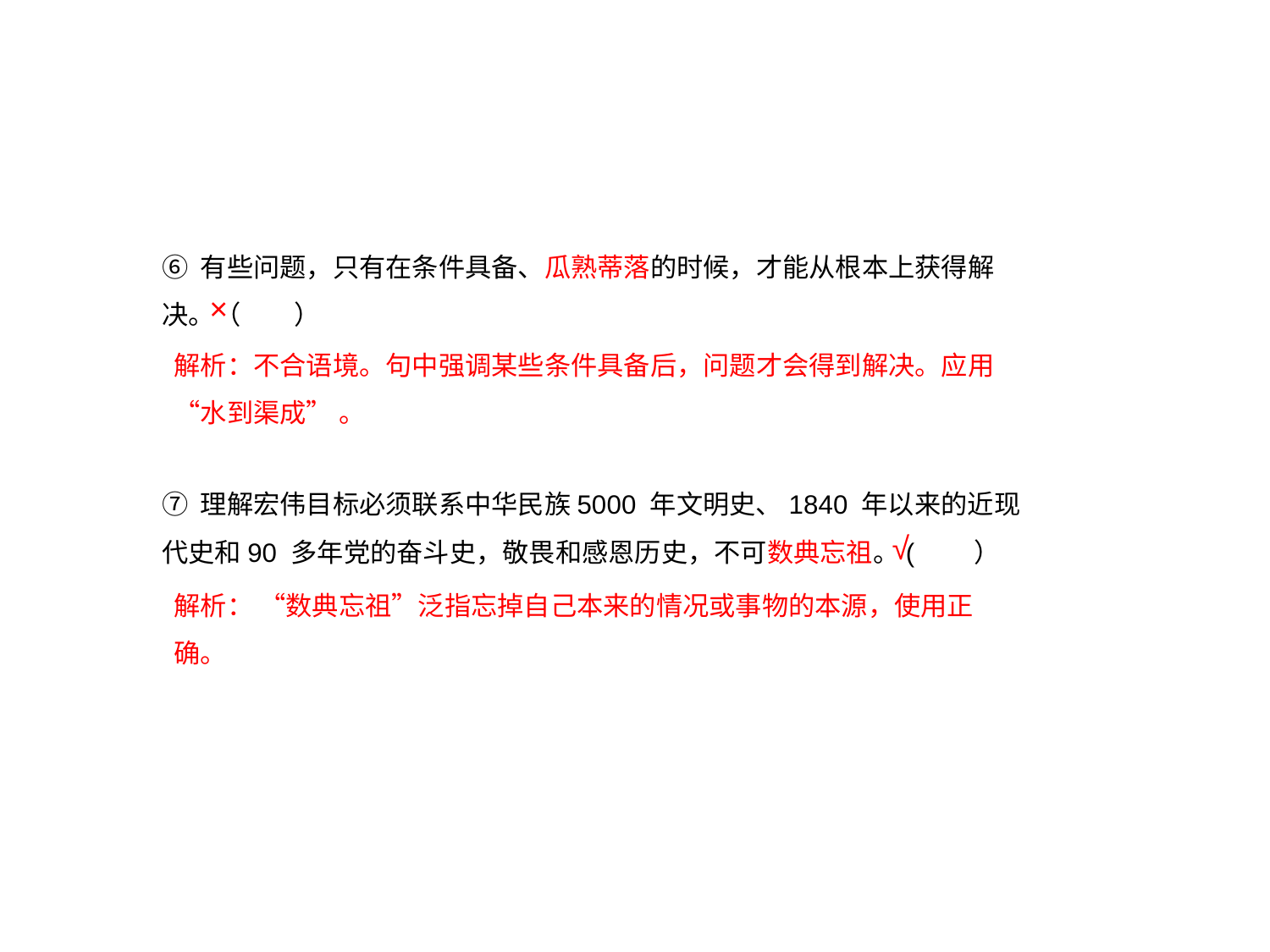

⑥ 有些问题，只有在条件具备、瓜熟蒂落的时候，才能从根本上获得解决。（　　）

⑦ 理解宏伟目标必须联系中华民族5000 年文明史、1840 年以来的近现代史和90 多年党的奋斗史，敬畏和感恩历史，不可数典忘祖。(　　）
×
解析：不合语境。句中强调某些条件具备后，问题才会得到解决。应用“水到渠成” 。
√
解析： “数典忘祖”泛指忘掉自己本来的情况或事物的本源，使用正确。